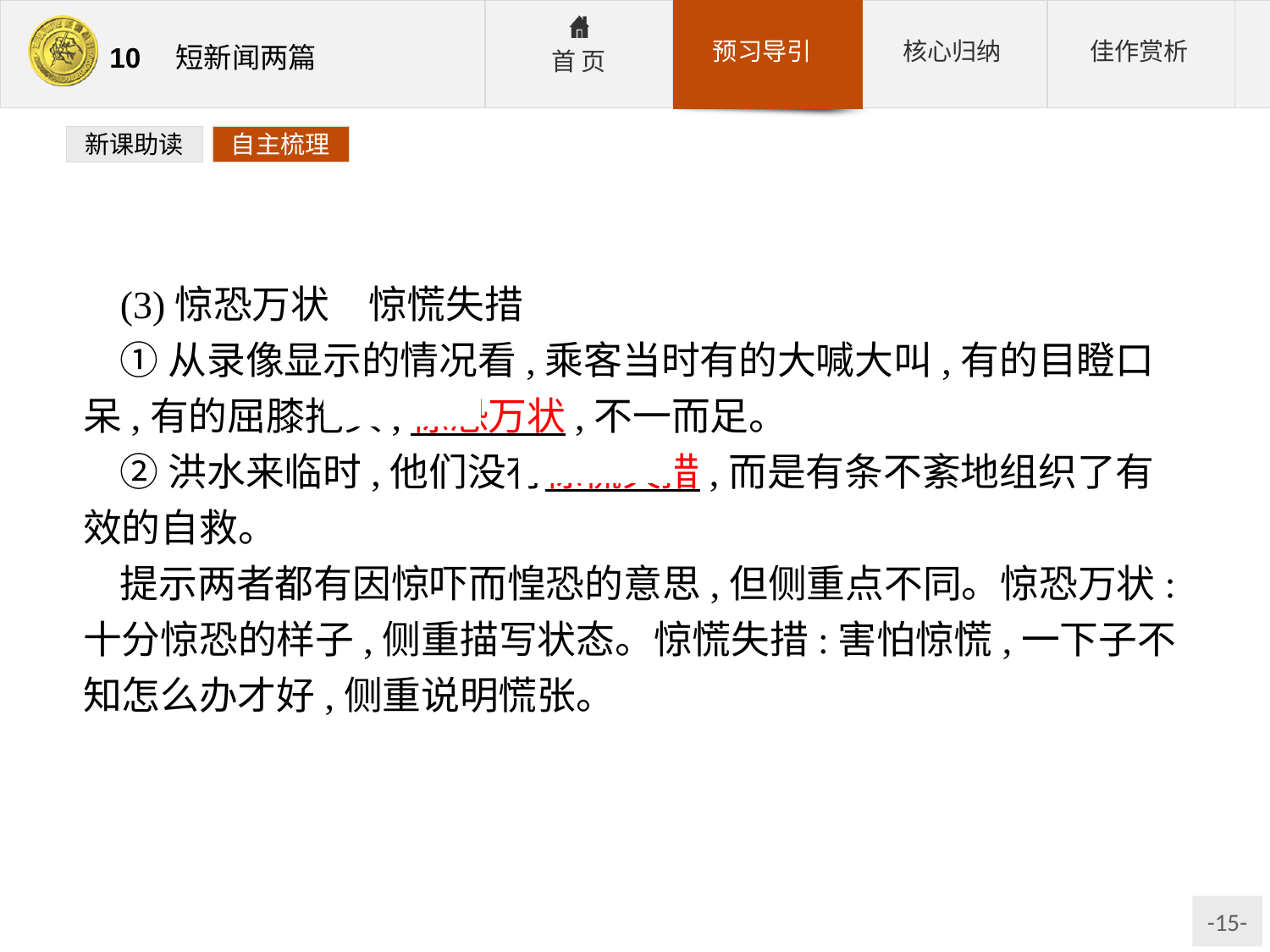

新课助读
自主梳理
(3)惊恐万状　惊慌失措
①从录像显示的情况看,乘客当时有的大喊大叫,有的目瞪口呆,有的屈膝抱头,惊恐万状,不一而足。
②洪水来临时,他们没有惊慌失措,而是有条不紊地组织了有效的自救。
提示两者都有因惊吓而惶恐的意思,但侧重点不同。惊恐万状:十分惊恐的样子,侧重描写状态。惊慌失措:害怕惊慌,一下子不知怎么办才好,侧重说明慌张。